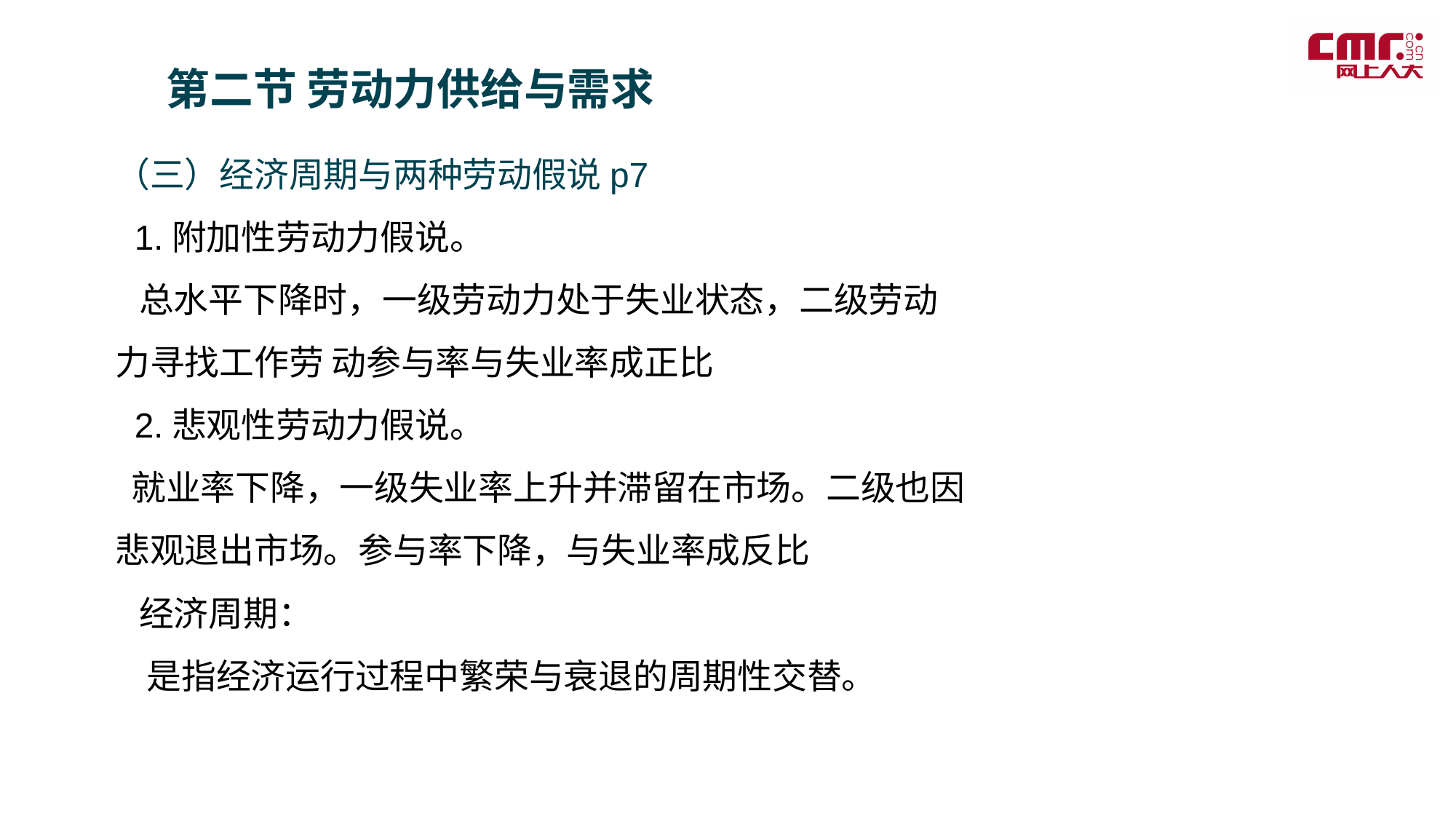

第二节 劳动力供给与需求
（三）经济周期与两种劳动假说p7
  1.附加性劳动力假说。
  总水平下降时，一级劳动力处于失业状态，二级劳动力寻找工作劳 动参与率与失业率成正比
  2.悲观性劳动力假说。
 就业率下降，一级失业率上升并滞留在市场。二级也因悲观退出市场。参与率下降，与失业率成反比
  经济周期：
   是指经济运行过程中繁荣与衰退的周期性交替。